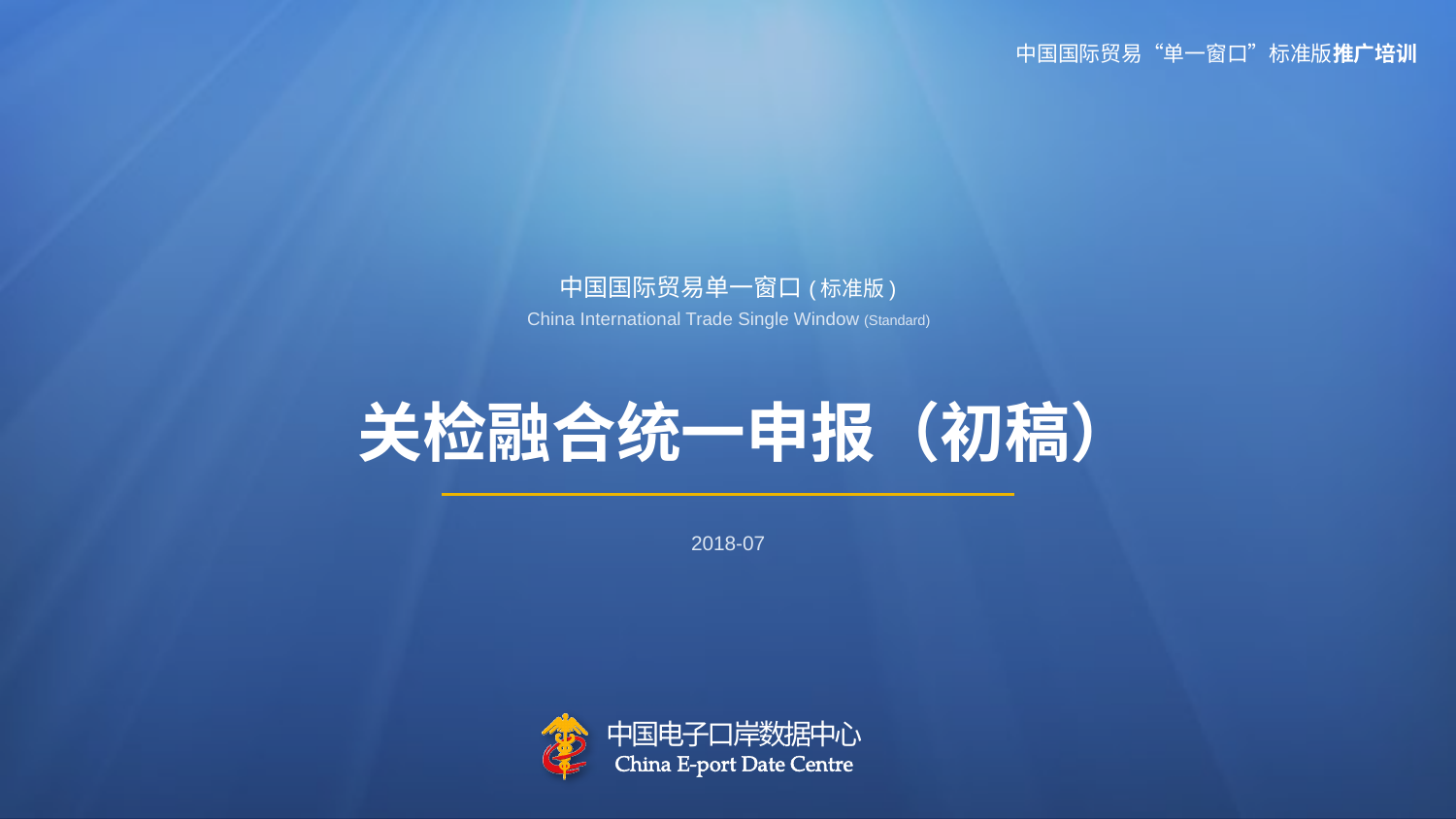

# 中国国际贸易单一窗口 (标准版) China International Trade Single Window (Standard)
关检融合统一申报（初稿）
2018-07